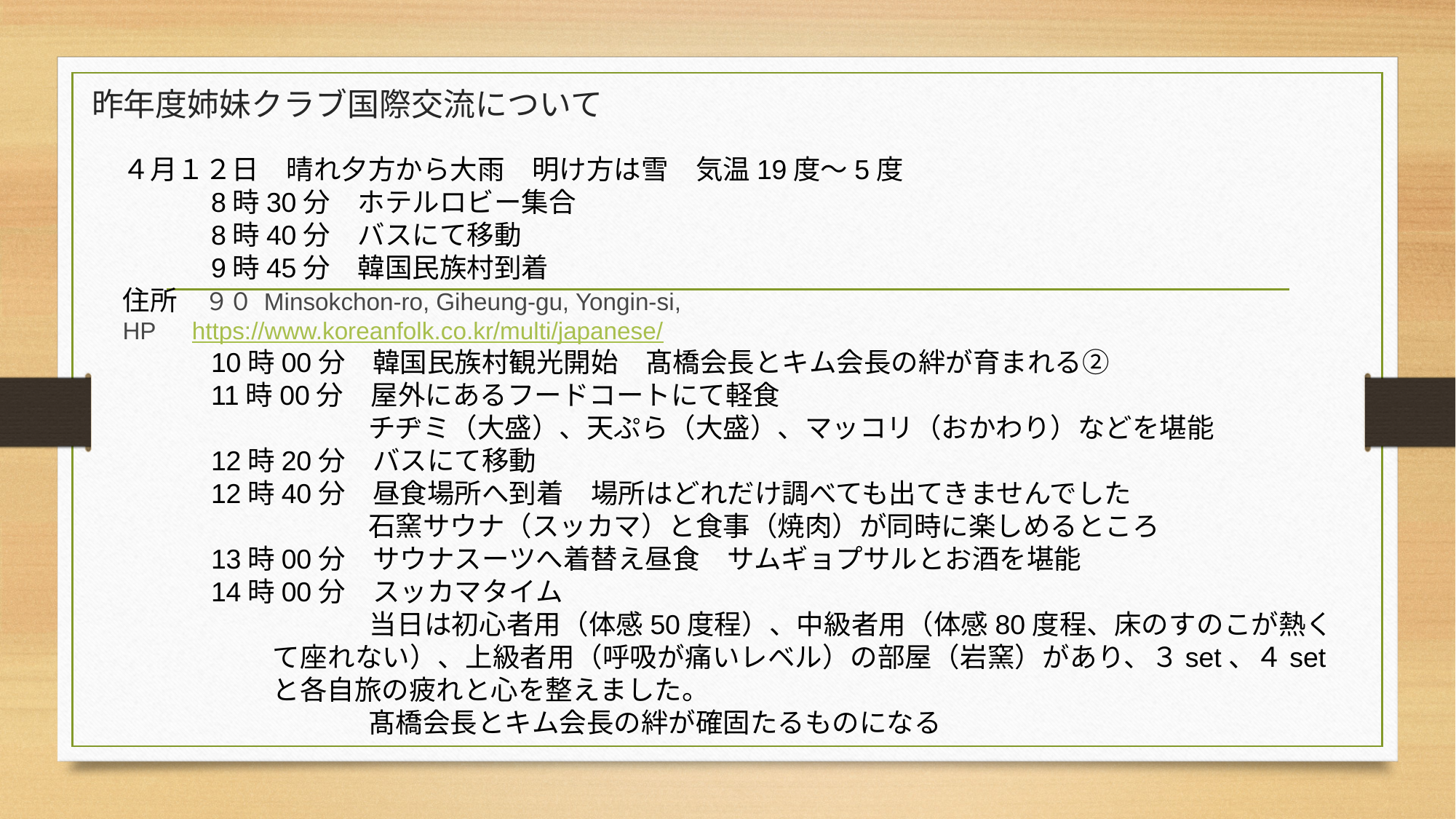

# 昨年度姉妹クラブ国際交流について
４月１２日　晴れ夕方から大雨　明け方は雪　気温19度～5度
　　　8時30分　ホテルロビー集合
　　　8時40分　バスにて移動
　　　9時45分　韓国民族村到着
住所　９０ Minsokchon-ro, Giheung-gu, Yongin-si,
HP　https://www.koreanfolk.co.kr/multi/japanese/
　　　10時00分　韓国民族村観光開始　髙橋会長とキム会長の絆が育まれる②
　　　11時00分　屋外にあるフードコートにて軽食
　　　　　　　　　チヂミ（大盛）、天ぷら（大盛）、マッコリ（おかわり）などを堪能
　　　12時20分　バスにて移動
　　　12時40分　昼食場所へ到着　場所はどれだけ調べても出てきませんでした
　　　　　　　　　石窯サウナ（スッカマ）と食事（焼肉）が同時に楽しめるところ
　　　13時00分　サウナスーツへ着替え昼食　サムギョプサルとお酒を堪能
　　　14時00分　スッカマタイム
　　　　　　　　　当日は初心者用（体感50度程）、中級者用（体感80度程、床のすのこが熱くて座れない）、上級者用（呼吸が痛いレベル）の部屋（岩窯）があり、３set、４setと各自旅の疲れと心を整えました。
　　　　　　　　　髙橋会長とキム会長の絆が確固たるものになる